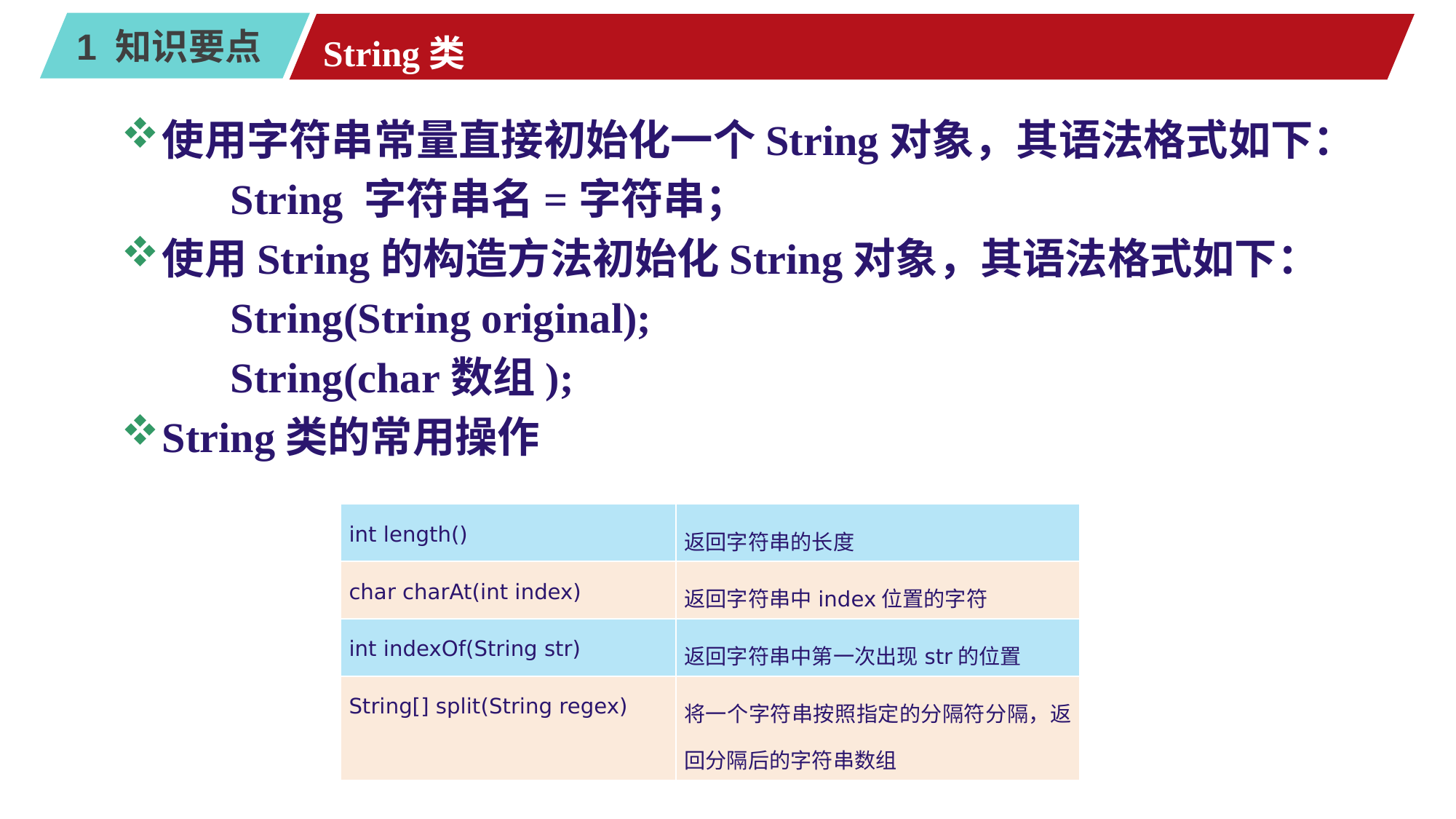

# String类
使用字符串常量直接初始化一个String对象，其语法格式如下：
	String 字符串名=字符串；
使用String的构造方法初始化String对象，其语法格式如下：
	String(String original);
	String(char数组);
String类的常用操作
| int length() | 返回字符串的长度 |
| --- | --- |
| char charAt(int index) | 返回字符串中index位置的字符 |
| int indexOf(String str) | 返回字符串中第一次出现str的位置 |
| String[] split(String regex) | 将一个字符串按照指定的分隔符分隔，返回分隔后的字符串数组 |